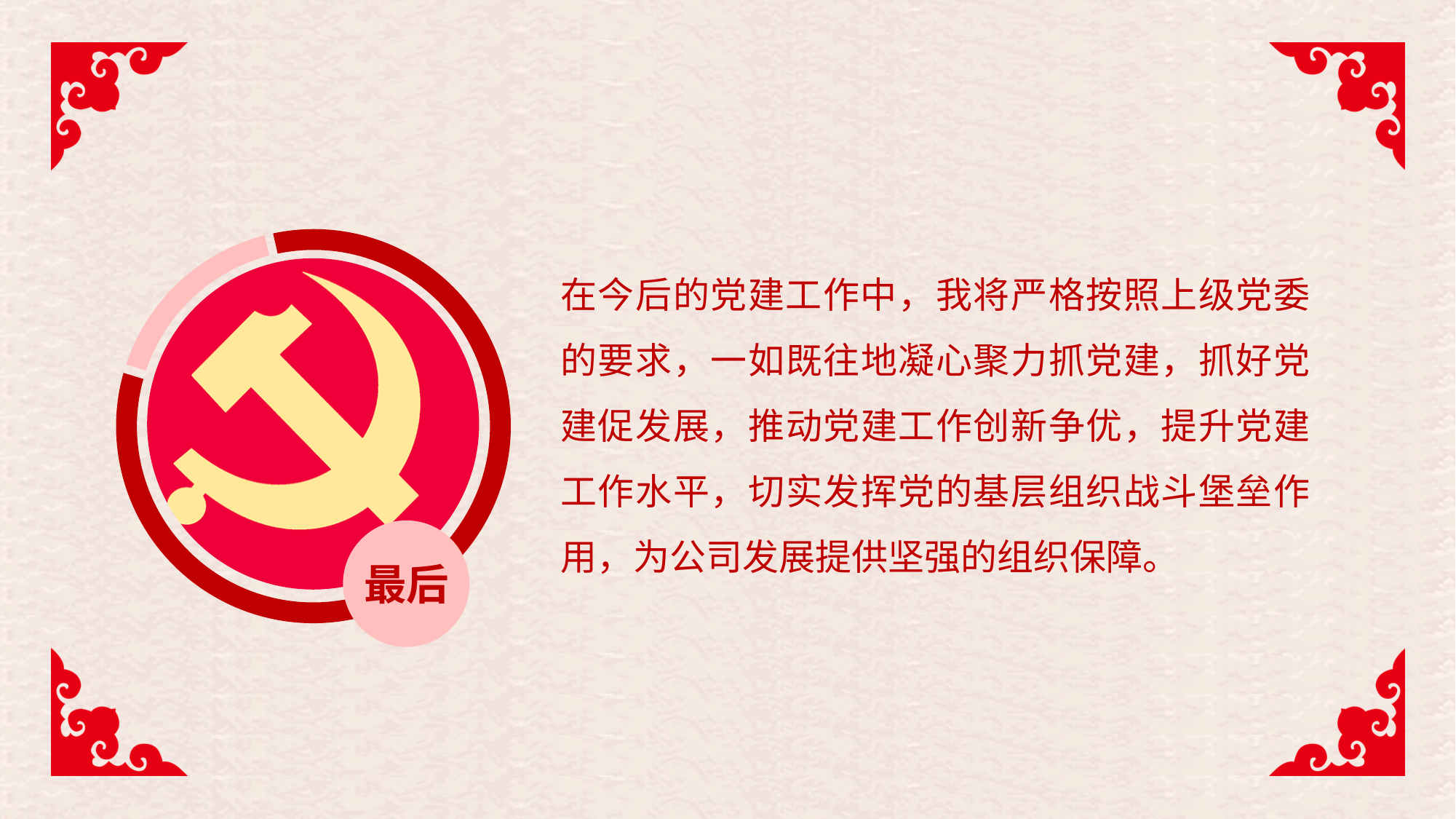

在今后的党建工作中，我将严格按照上级党委的要求，一如既往地凝心聚力抓党建，抓好党建促发展，推动党建工作创新争优，提升党建工作水平，切实发挥党的基层组织战斗堡垒作用，为公司发展提供坚强的组织保障。

最后